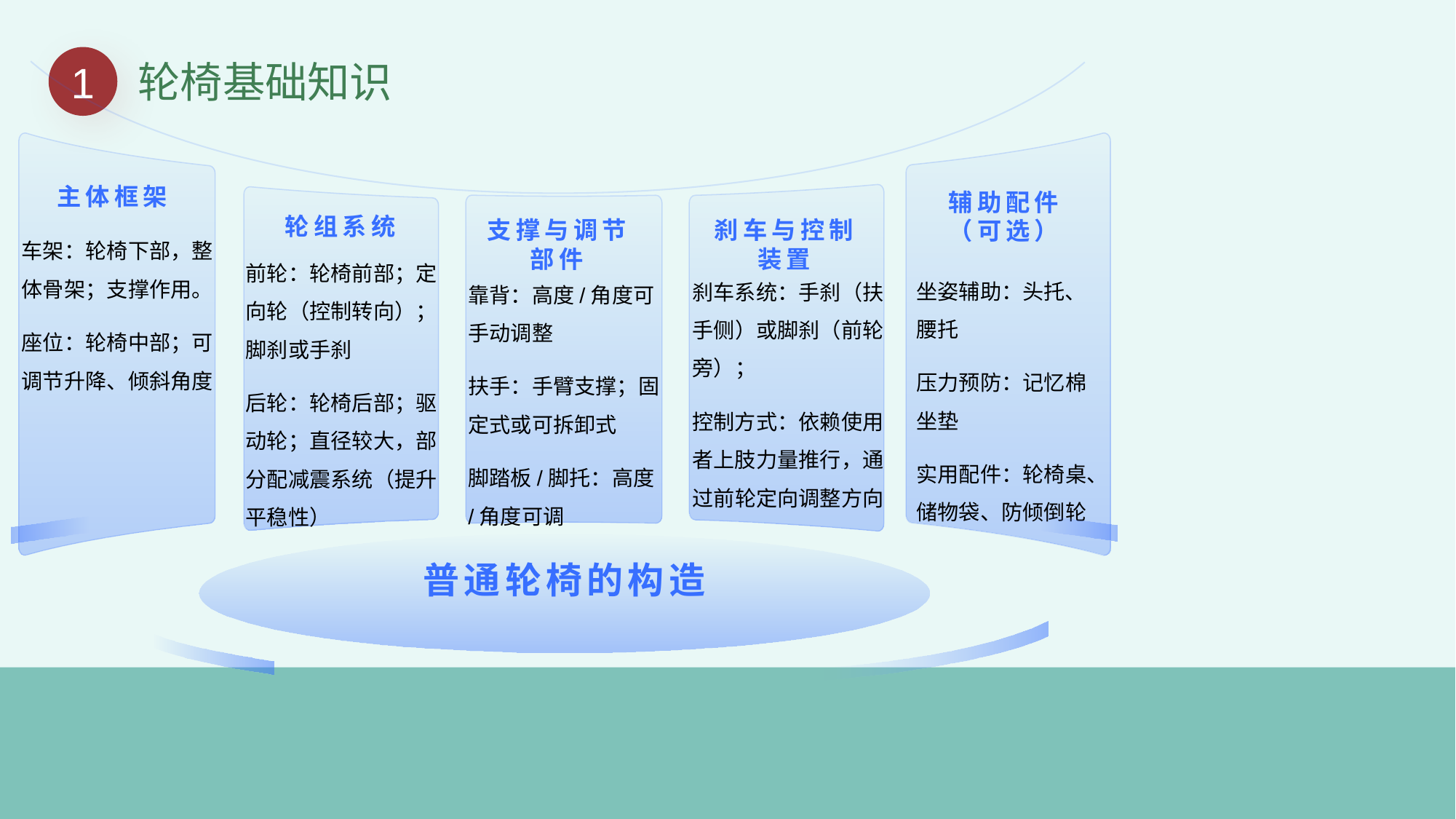

1
轮椅基础知识

主体框架

辅助配件
（可选）

轮组系统
车架：轮椅下部，整体骨架；支撑作用。
座位：轮椅中部；可调节升降、倾斜角度
支撑与调节
部件
刹车与控制
装置
前轮：轮椅前部；定向轮（控制转向）；脚刹或手刹
后轮：轮椅后部；驱动轮；直径较大，部分配减震系统（提升平稳性）

坐姿辅助：头托、腰托
压力预防：记忆棉坐垫
实用配件：轮椅桌、储物袋、防倾倒轮

刹车系统：手刹（扶手侧）或脚刹（前轮旁）；
控制方式：依赖使用者上肢力量推行，通过前轮定向调整方向

靠背：高度/角度可手动调整
扶手：手臂支撑；固定式或可拆卸式
脚踏板/脚托：高度/角度可调

普通轮椅的构造